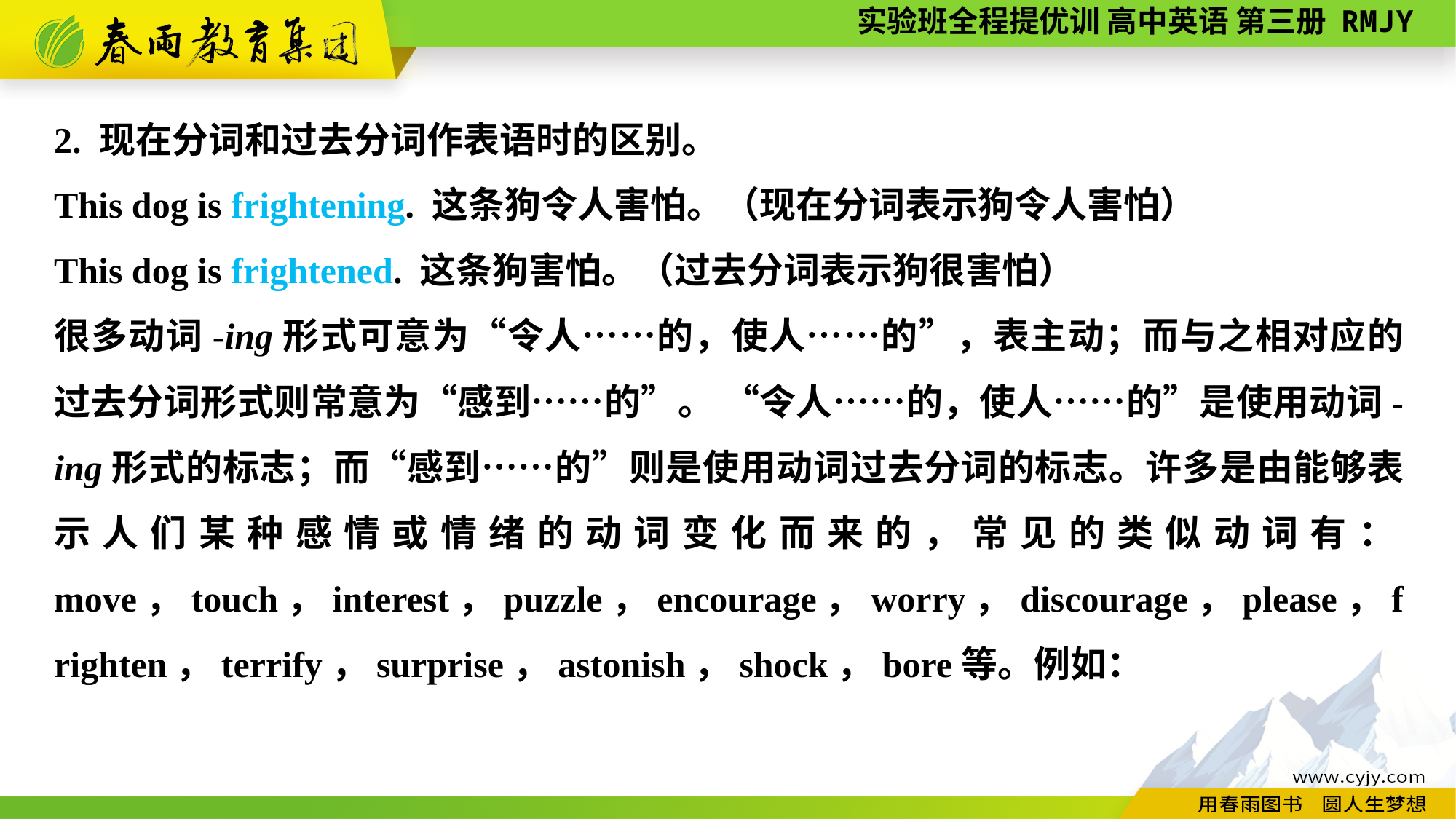

2. 现在分词和过去分词作表语时的区别。
This dog is frightening. 这条狗令人害怕。（现在分词表示狗令人害怕）
This dog is frightened. 这条狗害怕。（过去分词表示狗很害怕）
很多动词-ing形式可意为“令人……的，使人……的”，表主动；而与之相对应的过去分词形式则常意为“感到……的”。 “令人……的，使人……的”是使用动词-ing形式的标志；而“感到……的”则是使用动词过去分词的标志。许多是由能够表示人们某种感情或情绪的动词变化而来的，常见的类似动词有：move，touch，interest，puzzle，encourage，worry，discourage，please，frighten，terrify，surprise，astonish，shock，bore等。例如：